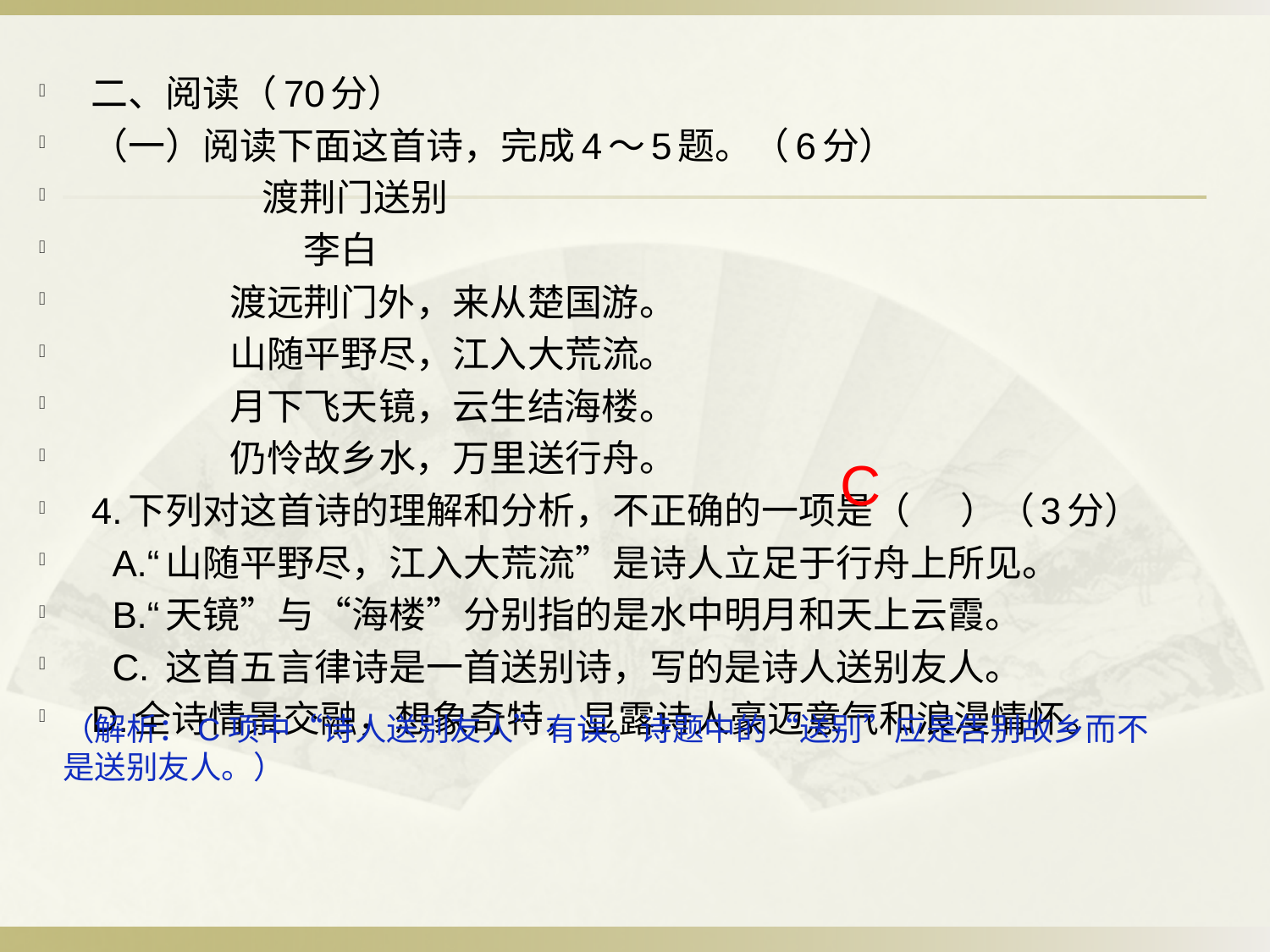

二、阅读（70分）
（一）阅读下面这首诗，完成4～5题。（6分）
                    渡荆门送别
                         李白
                渡远荆门外，来从楚国游。
                山随平野尽，江入大荒流。
                月下飞天镜，云生结海楼。
                仍怜故乡水，万里送行舟。
4.下列对这首诗的理解和分析，不正确的一项是（      ）（3分）
  A.“山随平野尽，江入大荒流”是诗人立足于行舟上所见。
  B.“天镜”与“海楼”分别指的是水中明月和天上云霞。
  C. 这首五言律诗是一首送别诗，写的是诗人送别友人。
D.全诗情景交融，想象奇特，显露诗人豪迈意气和浪漫情怀。

C
（解析：C项中“诗人送别友人”有误。诗题中的“送别”应是告别故乡而不是送别友人。）